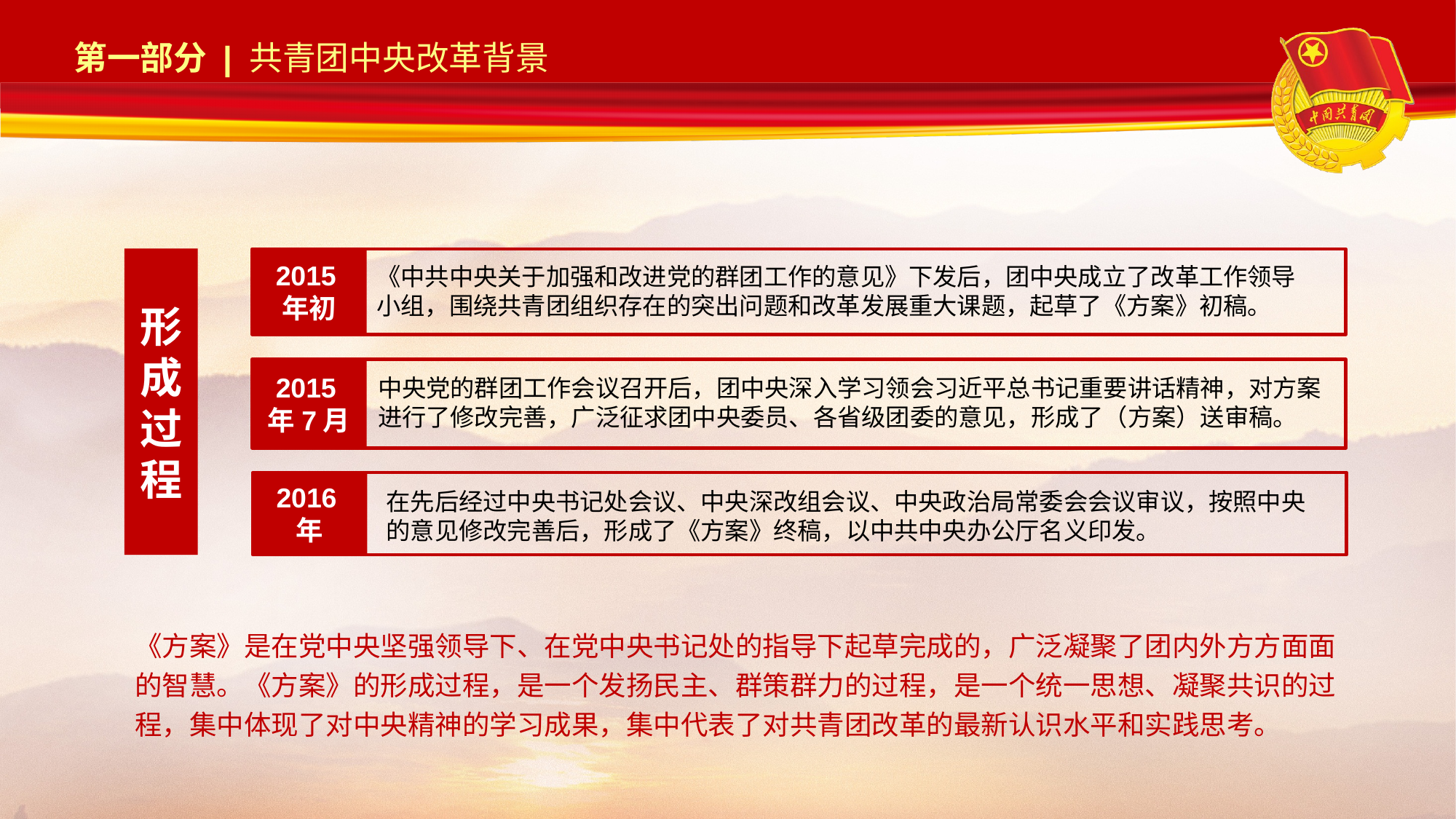

形成过程
2015年初

《中共中央关于加强和改进党的群团工作的意见》下发后，团中央成立了改革工作领导小组，围绕共青团组织存在的突出问题和改革发展重大课题，起草了《方案》初稿。
2015年7月

中央党的群团工作会议召开后，团中央深入学习领会习近平总书记重要讲话精神，对方案进行了修改完善，广泛征求团中央委员、各省级团委的意见，形成了（方案）送审稿。
2016年

在先后经过中央书记处会议、中央深改组会议、中央政治局常委会会议审议，按照中央的意见修改完善后，形成了《方案》终稿，以中共中央办公厅名义印发。
《方案》是在党中央坚强领导下、在党中央书记处的指导下起草完成的，广泛凝聚了团内外方方面面的智慧。《方案》的形成过程，是一个发扬民主、群策群力的过程，是一个统一思想、凝聚共识的过程，集中体现了对中央精神的学习成果，集中代表了对共青团改革的最新认识水平和实践思考。